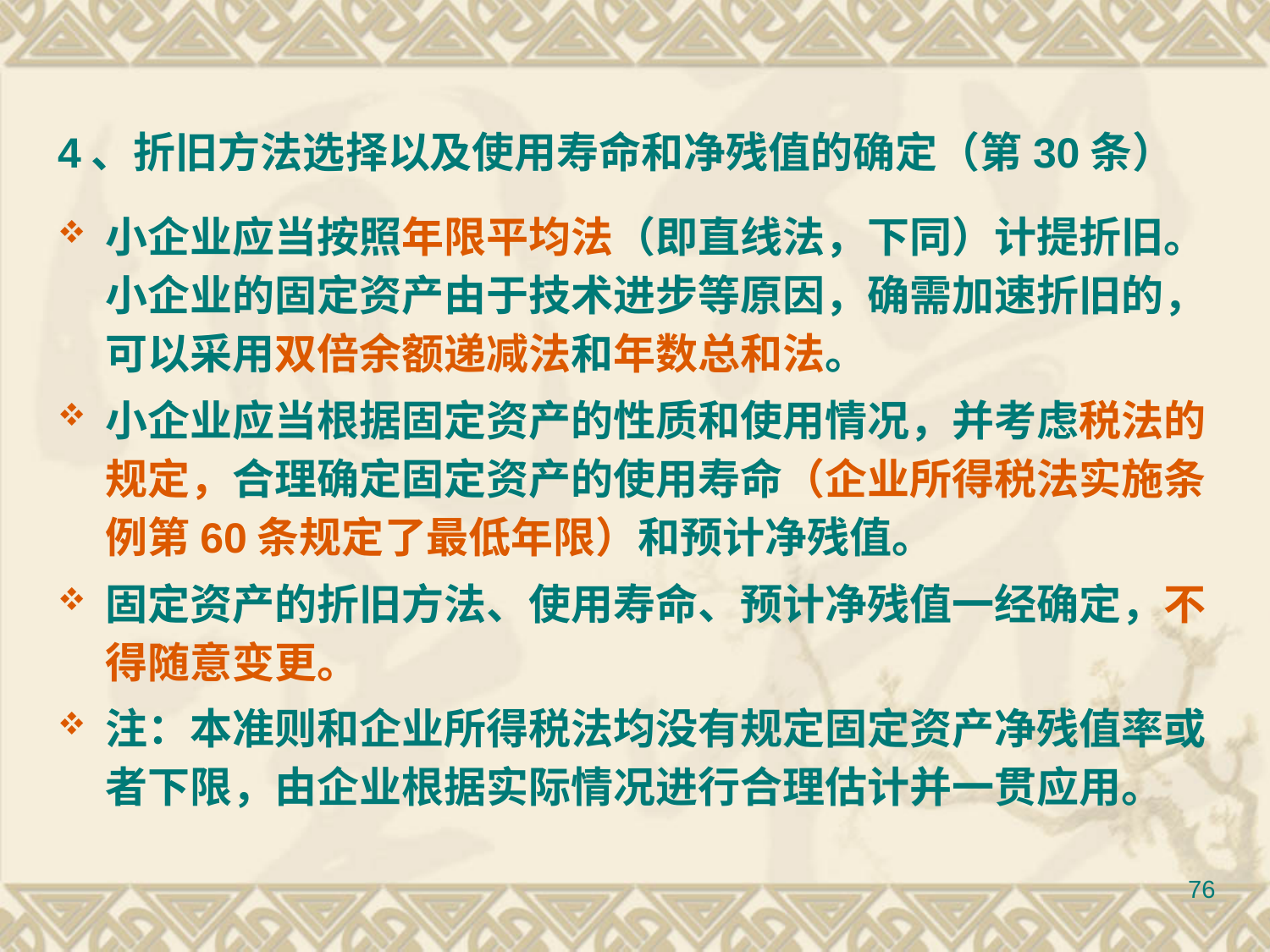

# 4、折旧方法选择以及使用寿命和净残值的确定（第30条）
小企业应当按照年限平均法（即直线法，下同）计提折旧。小企业的固定资产由于技术进步等原因，确需加速折旧的，可以采用双倍余额递减法和年数总和法。
小企业应当根据固定资产的性质和使用情况，并考虑税法的规定，合理确定固定资产的使用寿命（企业所得税法实施条例第60条规定了最低年限）和预计净残值。
固定资产的折旧方法、使用寿命、预计净残值一经确定，不得随意变更。
注：本准则和企业所得税法均没有规定固定资产净残值率或者下限，由企业根据实际情况进行合理估计并一贯应用。
76